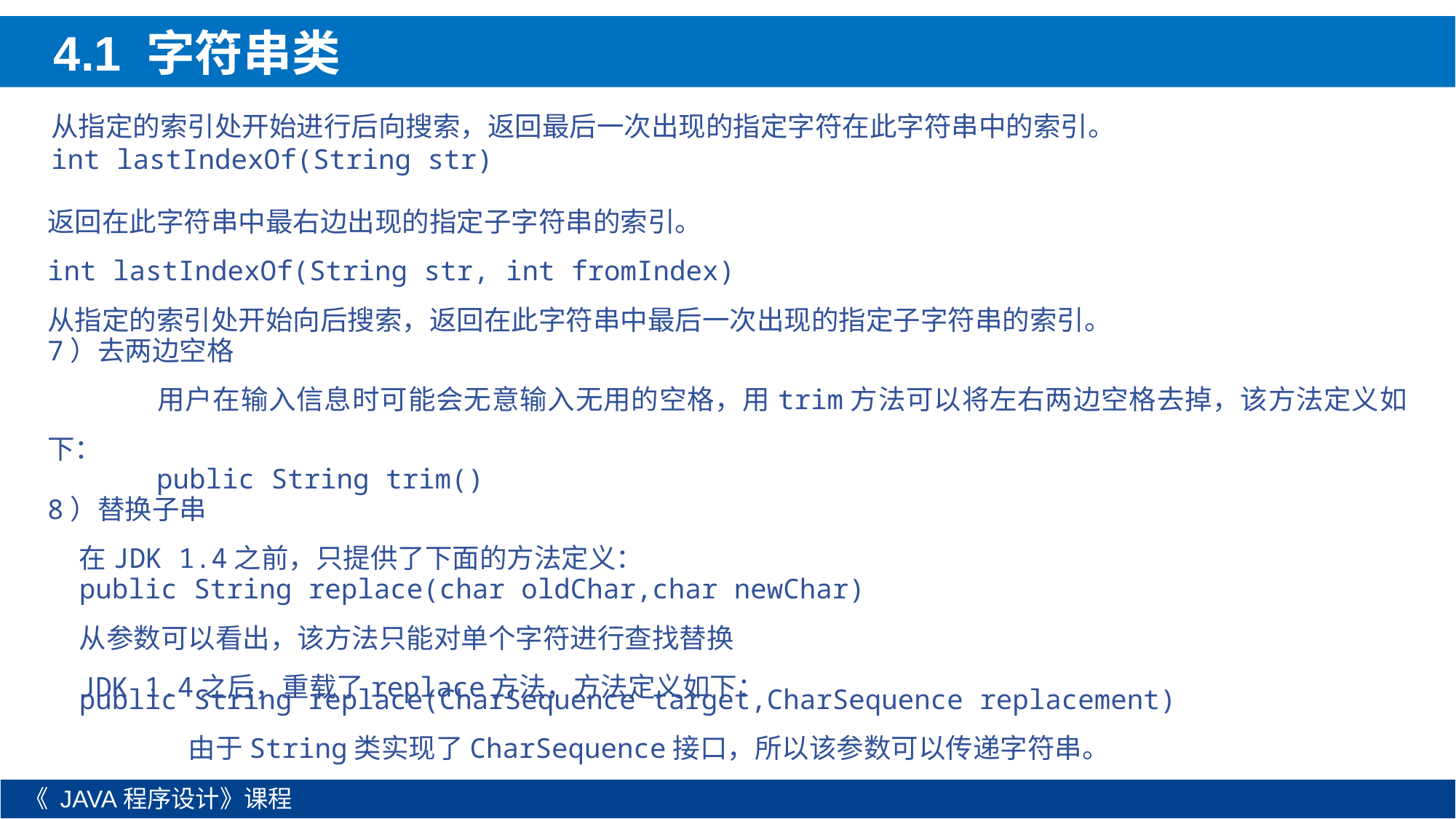

4.1 字符串类
从指定的索引处开始进行后向搜索，返回最后一次出现的指定字符在此字符串中的索引。
int lastIndexOf(String str)

返回在此字符串中最右边出现的指定子字符串的索引。
int lastIndexOf(String str, int fromIndex)
从指定的索引处开始向后搜索，返回在此字符串中最后一次出现的指定子字符串的索引。
7）去两边空格
	用户在输入信息时可能会无意输入无用的空格，用trim方法可以将左右两边空格去掉，该方法定义如下：
	public String trim()
8）替换子串
在JDK 1.4之前，只提供了下面的方法定义：
public String replace(char oldChar,char newChar)
从参数可以看出，该方法只能对单个字符进行查找替换
JDK 1.4之后，重载了replace方法，方法定义如下：
public String replace(CharSequence target,CharSequence replacement)
	由于String类实现了CharSequence接口，所以该参数可以传递字符串。
《 JAVA程序设计》课程